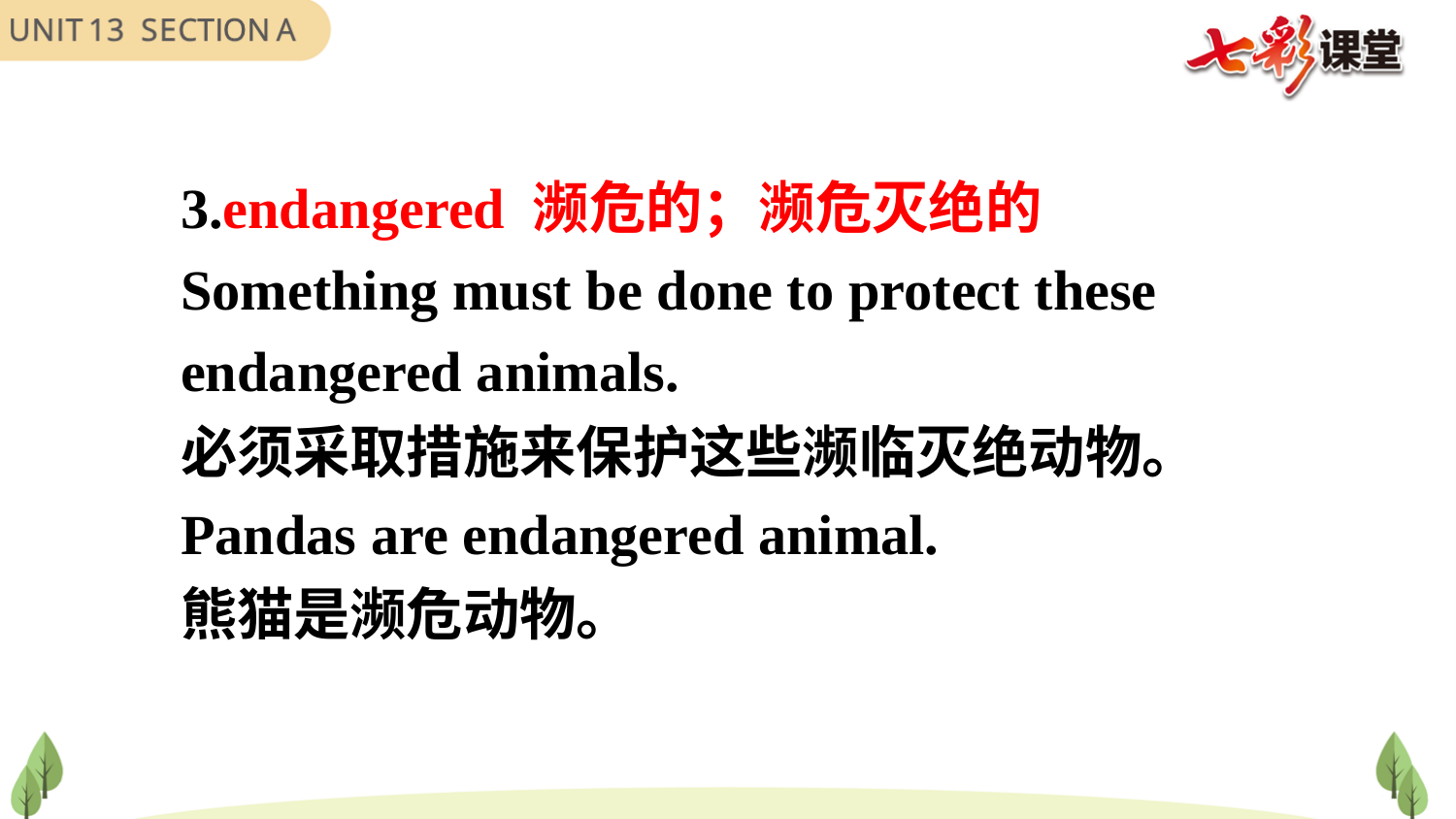

3.endangered 濒危的；濒危灭绝的
Something must be done to protect these
endangered animals.
必须采取措施来保护这些濒临灭绝动物。
Pandas are endangered animal.
熊猫是濒危动物。